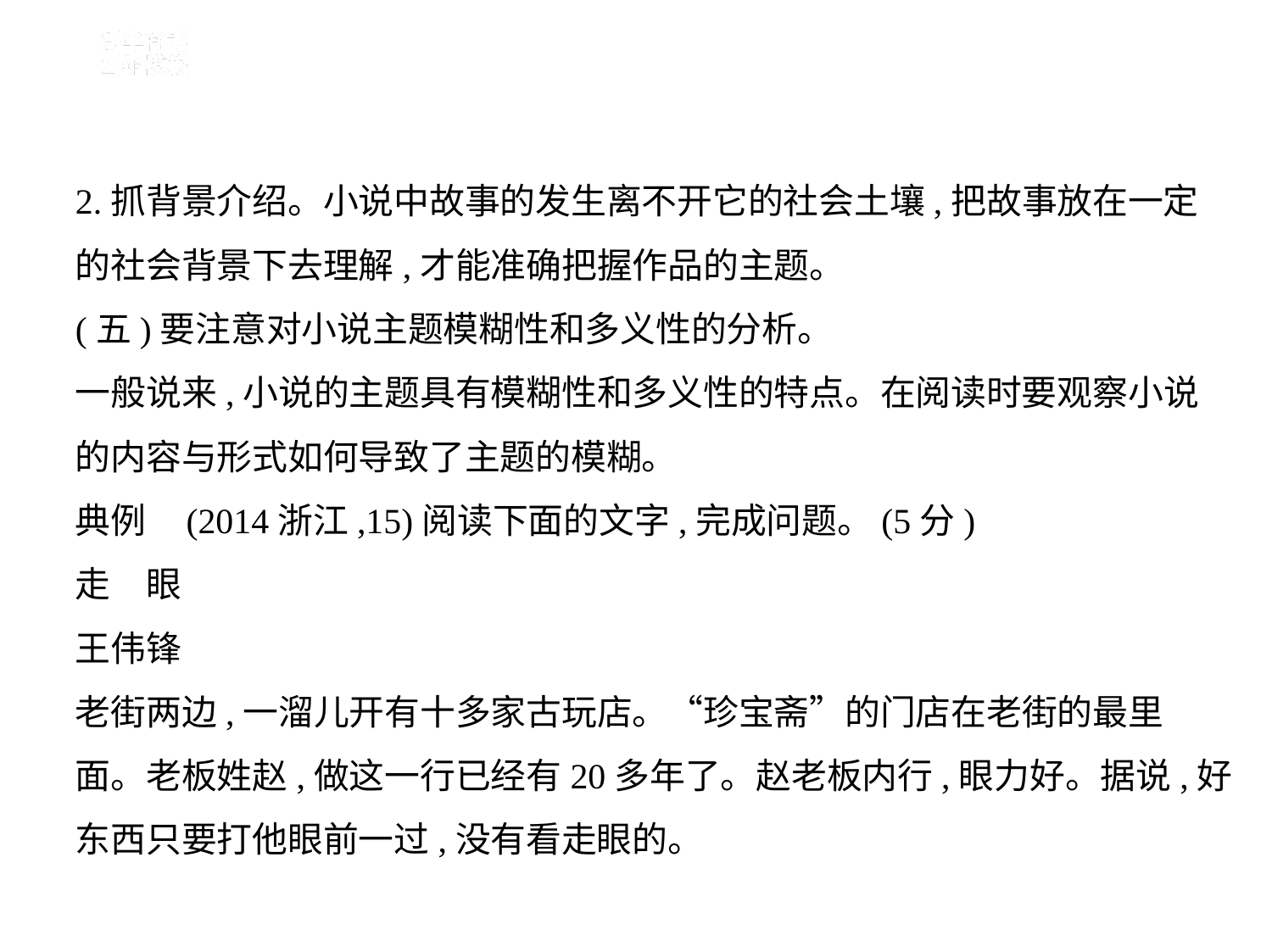

2.抓背景介绍。小说中故事的发生离不开它的社会土壤,把故事放在一定
的社会背景下去理解,才能准确把握作品的主题。
(五)要注意对小说主题模糊性和多义性的分析。
一般说来,小说的主题具有模糊性和多义性的特点。在阅读时要观察小说
的内容与形式如何导致了主题的模糊。
典例    (2014浙江,15)阅读下面的文字,完成问题。(5分)
走　眼
王伟锋
老街两边,一溜儿开有十多家古玩店。“珍宝斋”的门店在老街的最里
面。老板姓赵,做这一行已经有20多年了。赵老板内行,眼力好。据说,好
东西只要打他眼前一过,没有看走眼的。